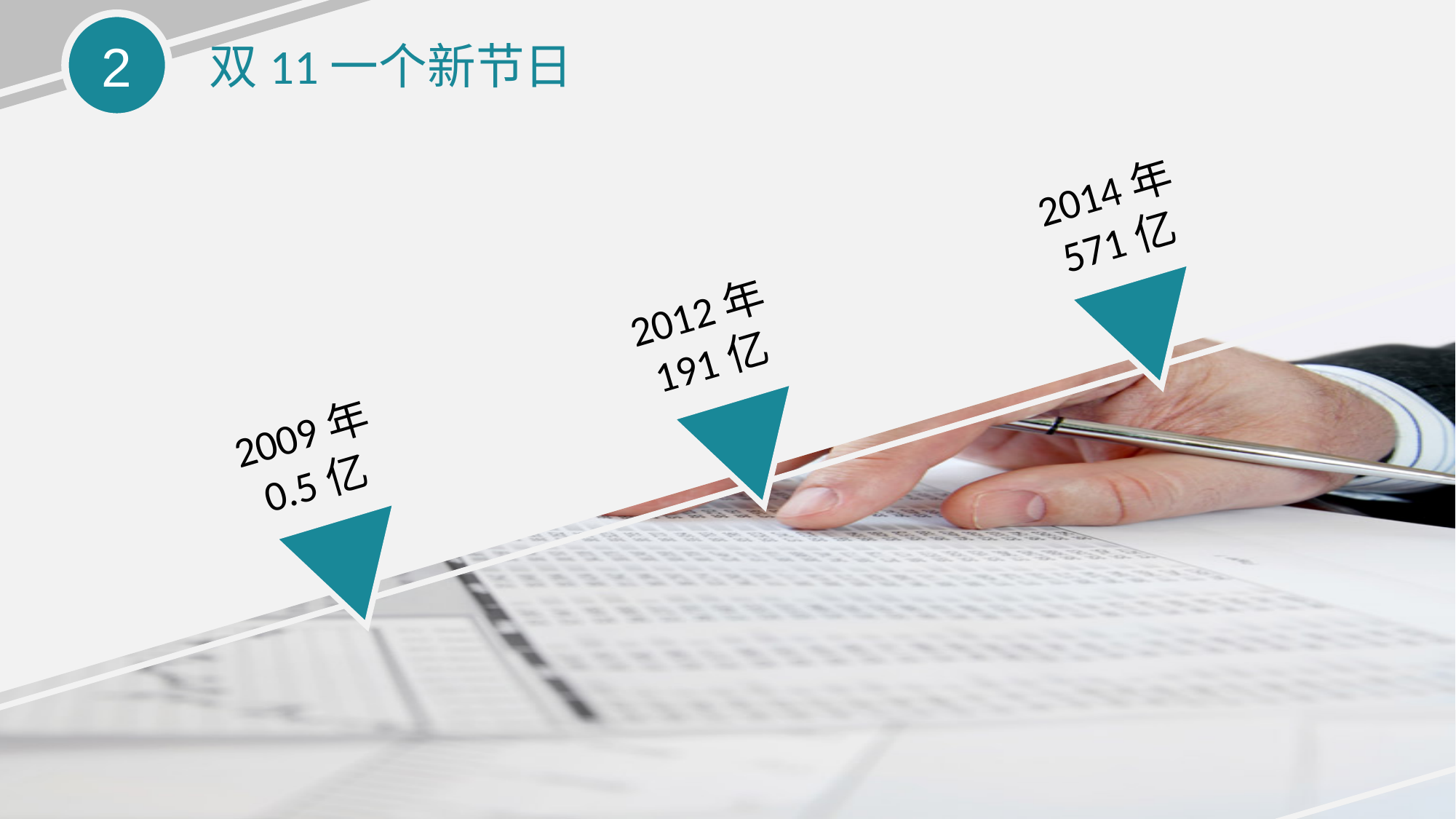

双11一个新节日
2014年
571亿

2012年
191亿

2009年
0.5亿